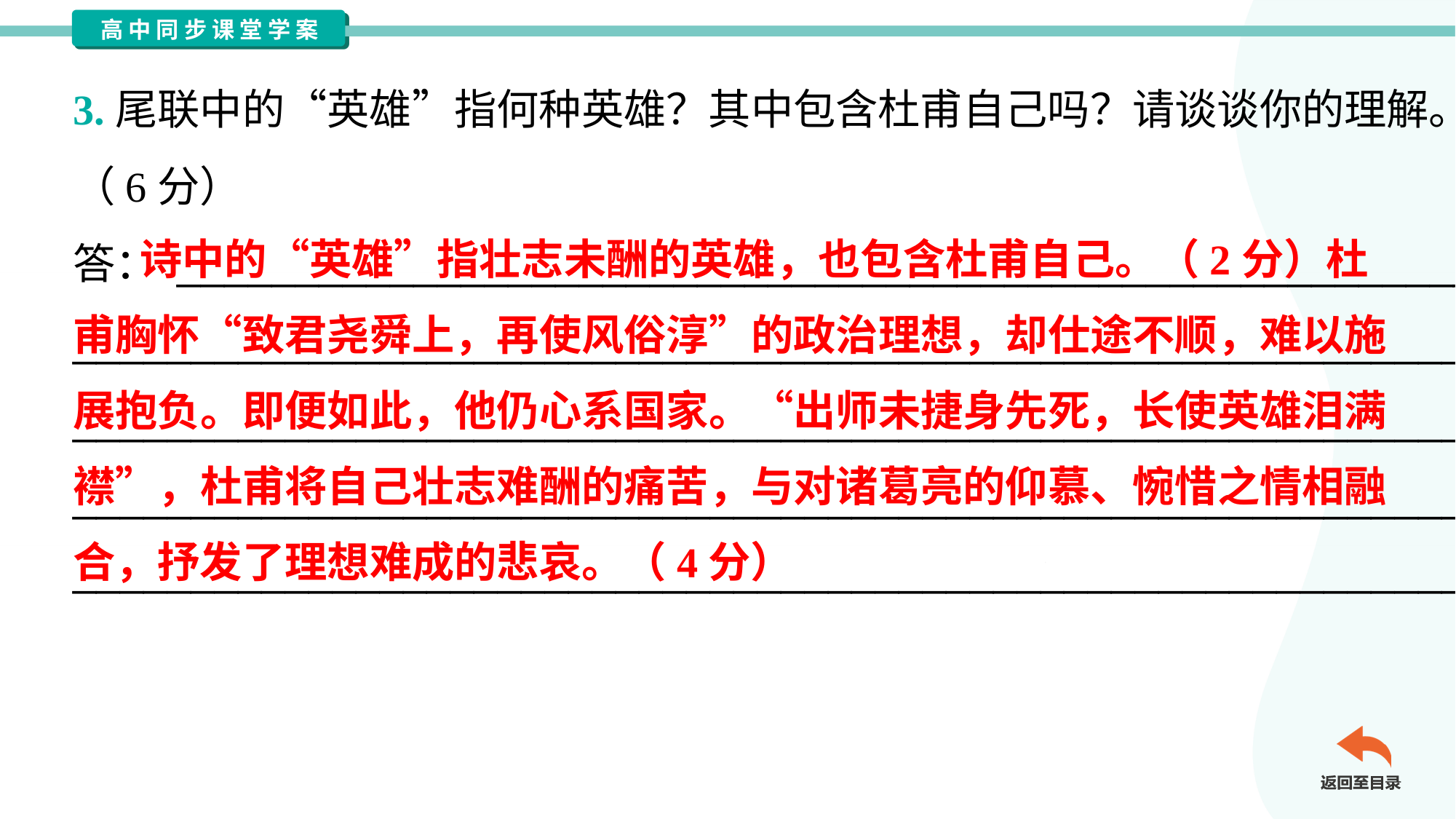

3.尾联中的“英雄”指何种英雄？其中包含杜甫自己吗？请谈谈你的理解。
（6分）
答： ________________________________________________________
_____________________________________________________________
_____________________________________________________________
_____________________________________________________________
_____________________________________________________________
      诗中的“英雄”指壮志未酬的英雄，也包含杜甫自己。（2分）杜
甫胸怀“致君尧舜上，再使风俗淳”的政治理想，却仕途不顺，难以施
展抱负。即便如此，他仍心系国家。“出师未捷身先死，长使英雄泪满
襟”，杜甫将自己壮志难酬的痛苦，与对诸葛亮的仰慕、惋惜之情相融
合，抒发了理想难成的悲哀。（4分）